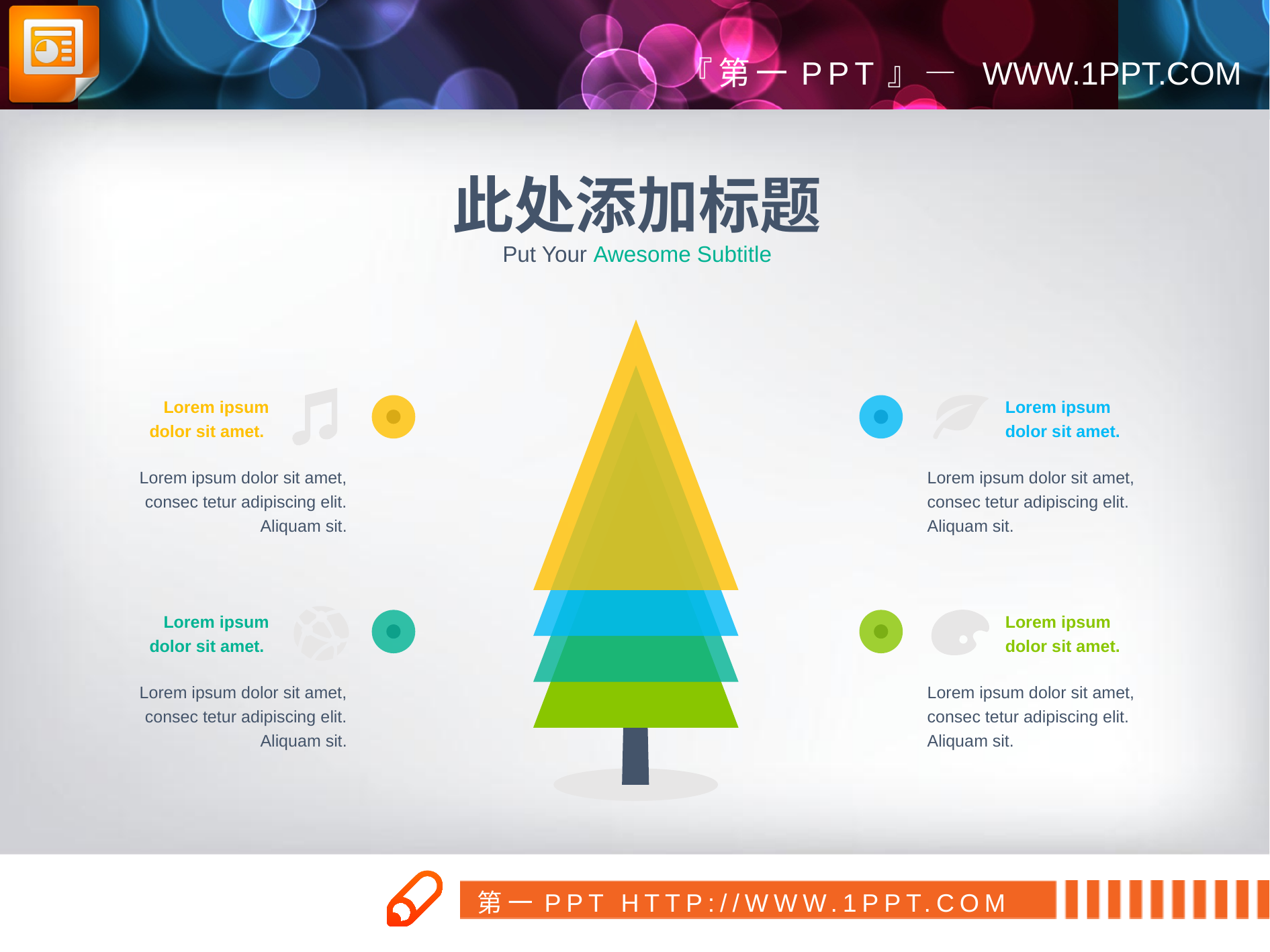

此处添加标题
Put Your Awesome Subtitle

Lorem ipsum dolor sit amet.
Lorem ipsum dolor sit amet.

Lorem ipsum dolor sit amet, consec tetur adipiscing elit. Aliquam sit.
Lorem ipsum dolor sit amet, consec tetur adipiscing elit. Aliquam sit.
Lorem ipsum dolor sit amet.
Lorem ipsum dolor sit amet.

Lorem ipsum dolor sit amet, consec tetur adipiscing elit. Aliquam sit.
Lorem ipsum dolor sit amet, consec tetur adipiscing elit. Aliquam sit.